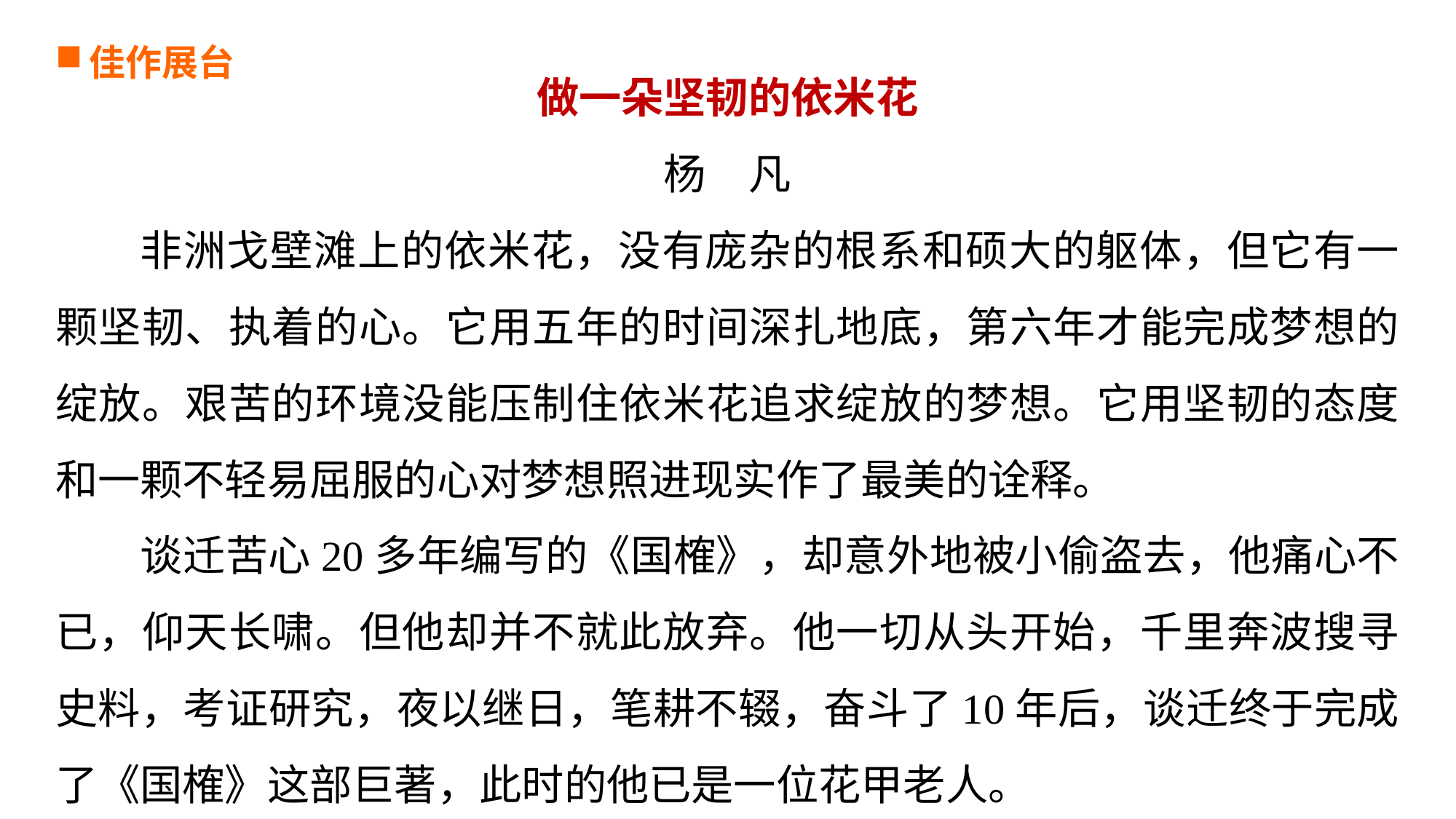

佳作展台
做一朵坚韧的依米花
杨　凡
非洲戈壁滩上的依米花，没有庞杂的根系和硕大的躯体，但它有一颗坚韧、执着的心。它用五年的时间深扎地底，第六年才能完成梦想的绽放。艰苦的环境没能压制住依米花追求绽放的梦想。它用坚韧的态度和一颗不轻易屈服的心对梦想照进现实作了最美的诠释。
谈迁苦心20多年编写的《国榷》，却意外地被小偷盗去，他痛心不已，仰天长啸。但他却并不就此放弃。他一切从头开始，千里奔波搜寻史料，考证研究，夜以继日，笔耕不辍，奋斗了10年后，谈迁终于完成了《国榷》这部巨著，此时的他已是一位花甲老人。